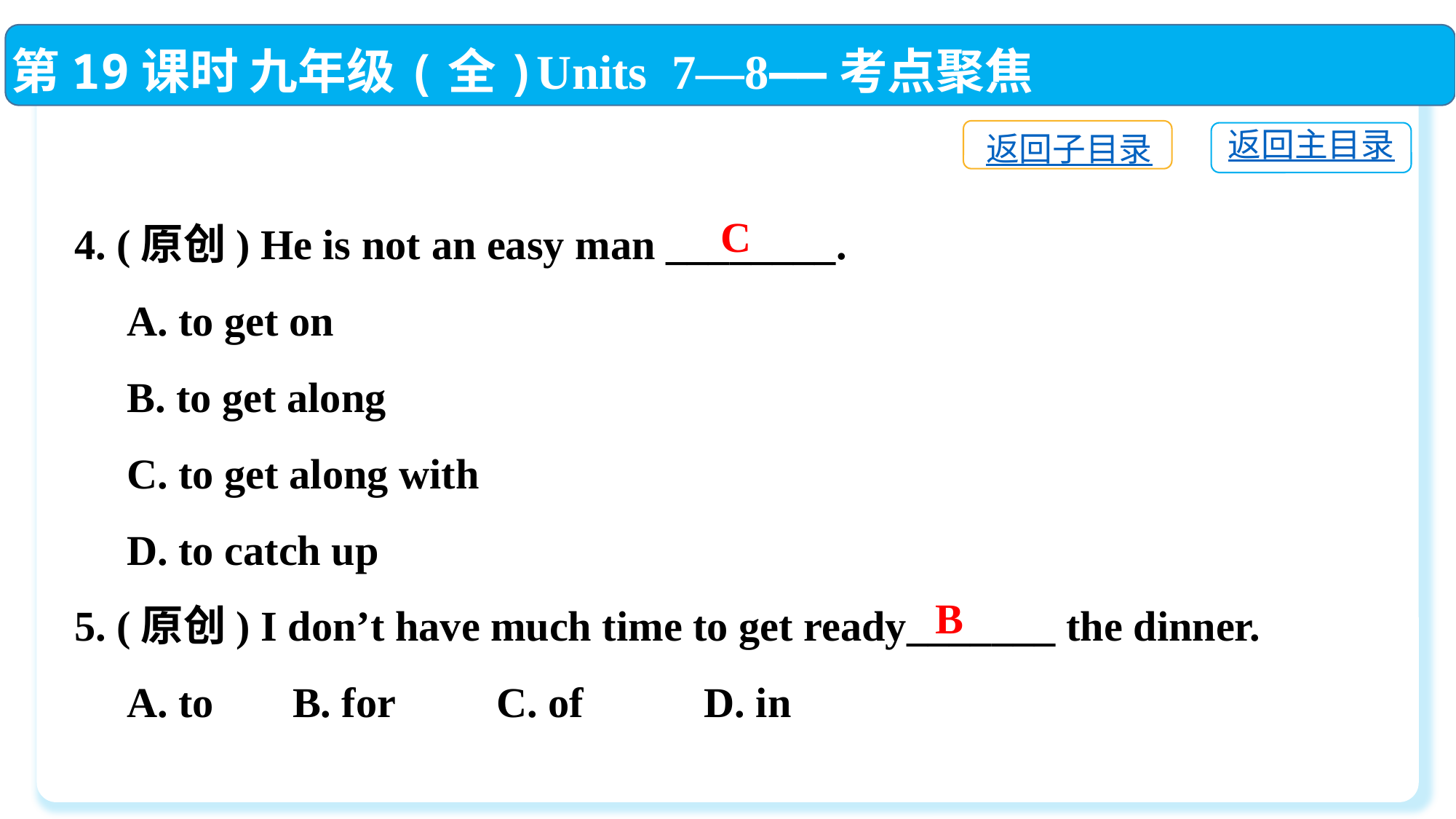

第19课时 九年级(全)Units  7—8——考点聚焦

返回子目录
返回主目录
4. (原创) He is not an easy man ________.
     A. to get on
     B. to get along
     C. to get along with
     D. to catch up
5. (原创) I don’t have much time to get ready_______ the dinner.
     A. to	B. for	         C. of	        D. in
C

B